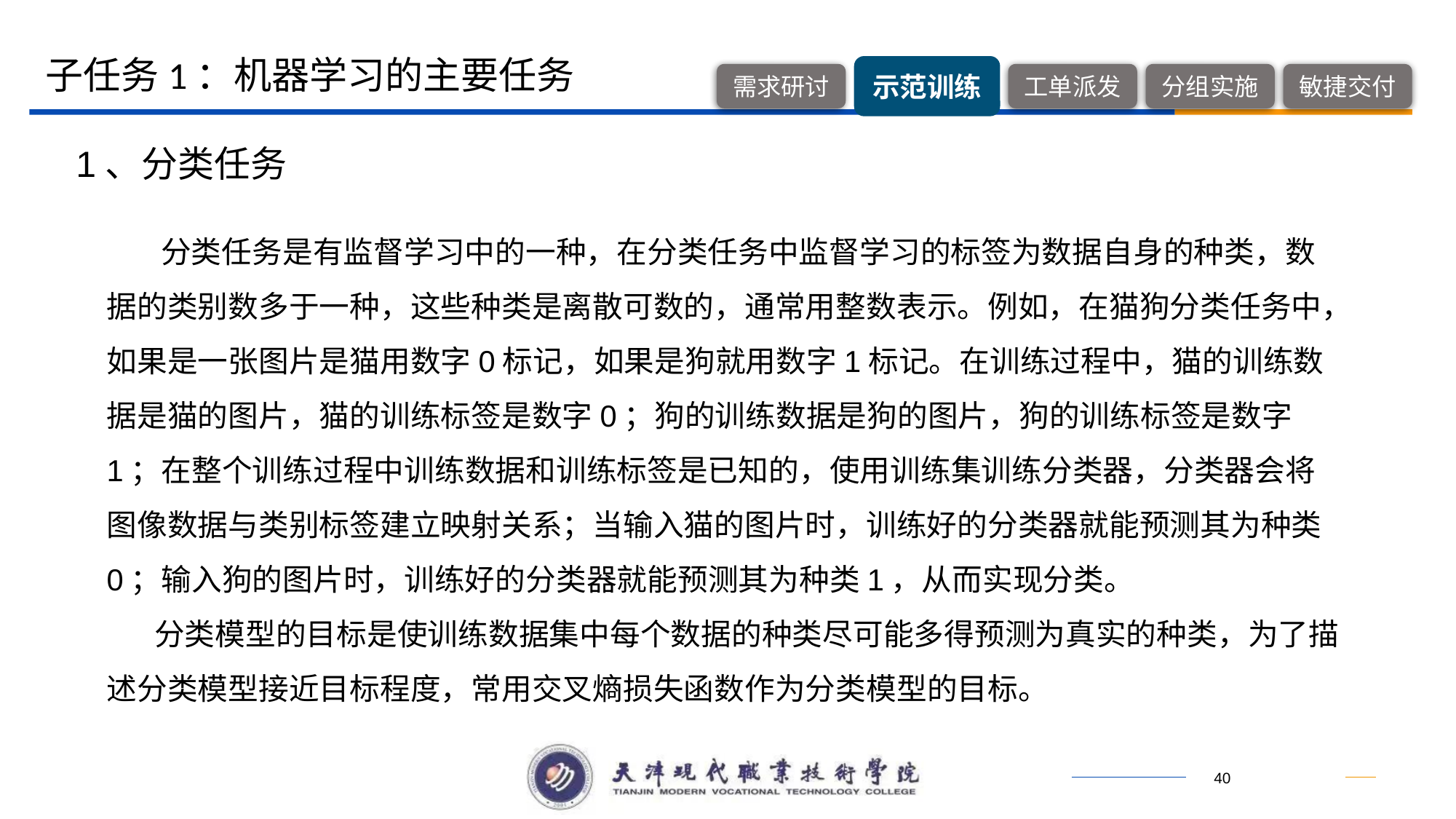

子任务1：机器学习的主要任务

1、分类任务
       分类任务是有监督学习中的一种，在分类任务中监督学习的标签为数据自身的种类，数据的类别数多于一种，这些种类是离散可数的，通常用整数表示。例如，在猫狗分类任务中，如果是一张图片是猫用数字0标记，如果是狗就用数字1标记。在训练过程中，猫的训练数据是猫的图片，猫的训练标签是数字0；狗的训练数据是狗的图片，狗的训练标签是数字1；在整个训练过程中训练数据和训练标签是已知的，使用训练集训练分类器，分类器会将图像数据与类别标签建立映射关系；当输入猫的图片时，训练好的分类器就能预测其为种类0；输入狗的图片时，训练好的分类器就能预测其为种类1，从而实现分类。
      分类模型的目标是使训练数据集中每个数据的种类尽可能多得预测为真实的种类，为了描述分类模型接近目标程度，常用交叉熵损失函数作为分类模型的目标。